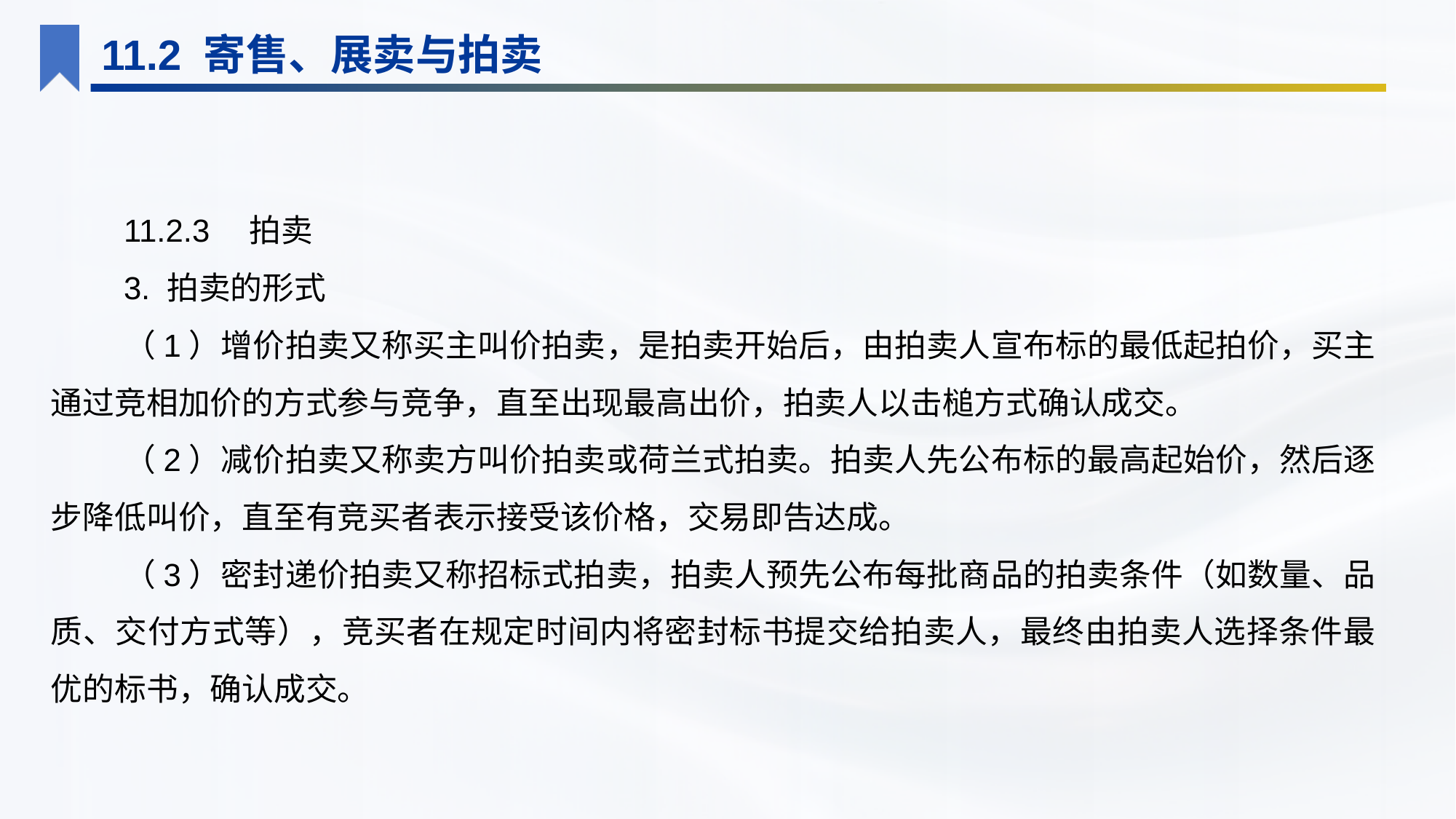

11.2 寄售、展卖与拍卖
11.2.3　拍卖
3. 拍卖的形式
（1）增价拍卖又称买主叫价拍卖，是拍卖开始后，由拍卖人宣布标的最低起拍价，买主通过竞相加价的方式参与竞争，直至出现最高出价，拍卖人以击槌方式确认成交。
（2）减价拍卖又称卖方叫价拍卖或荷兰式拍卖。拍卖人先公布标的最高起始价，然后逐步降低叫价，直至有竞买者表示接受该价格，交易即告达成。
（3）密封递价拍卖又称招标式拍卖，拍卖人预先公布每批商品的拍卖条件（如数量、品质、交付方式等），竞买者在规定时间内将密封标书提交给拍卖人，最终由拍卖人选择条件最优的标书，确认成交。